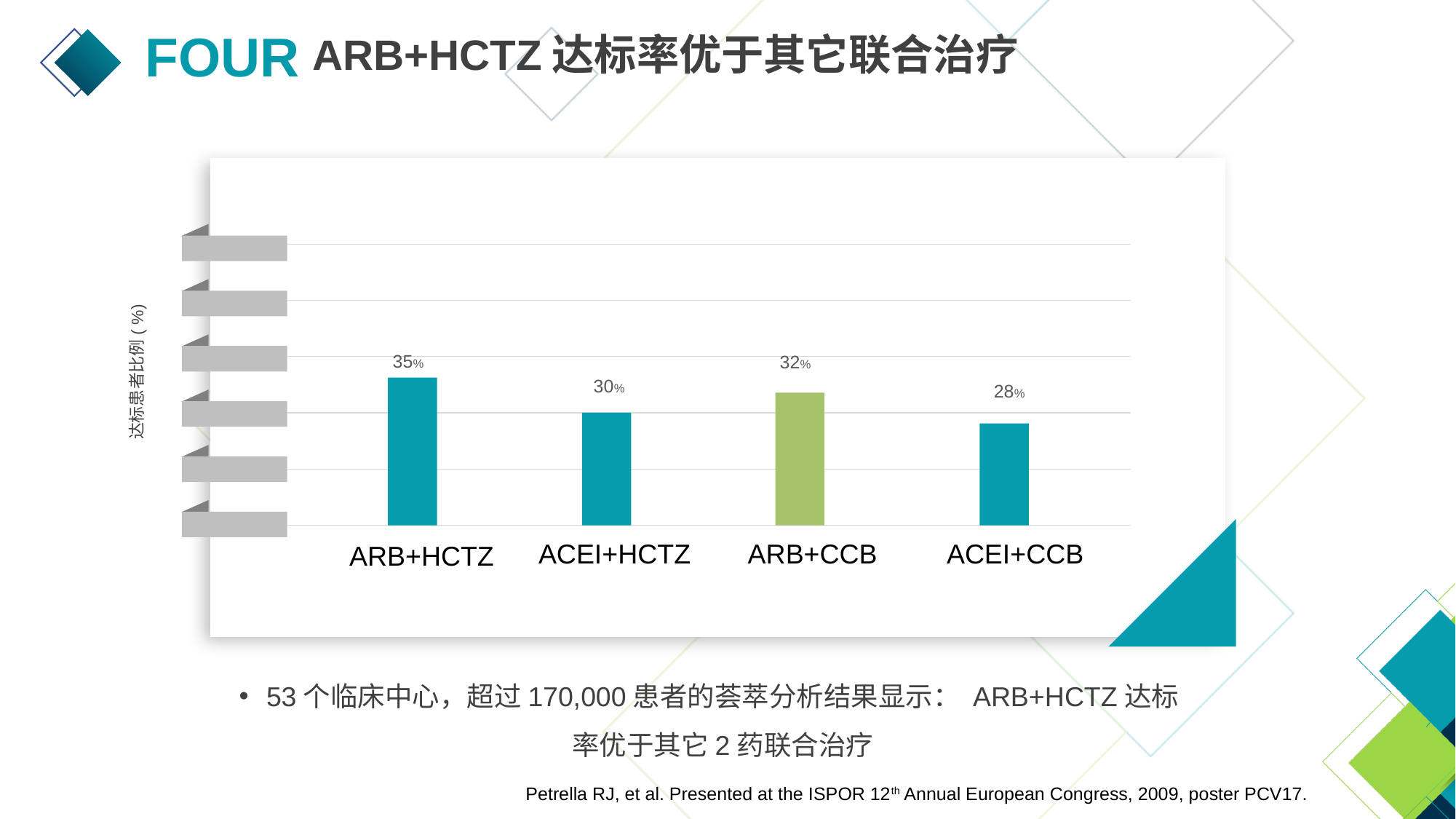

FOUR
 ARB+HCTZ达标率优于其它联合治疗

35%

32%

30%

28%

达标患者比例( %)
ACEI+HCTZ
ARB+CCB
ACEI+CCB
ARB+HCTZ
53个临床中心，超过170,000患者的荟萃分析结果显示： ARB+HCTZ达标率优于其它2药联合治疗
Petrella RJ, et al. Presented at the ISPOR 12th Annual European Congress, 2009, poster PCV17.